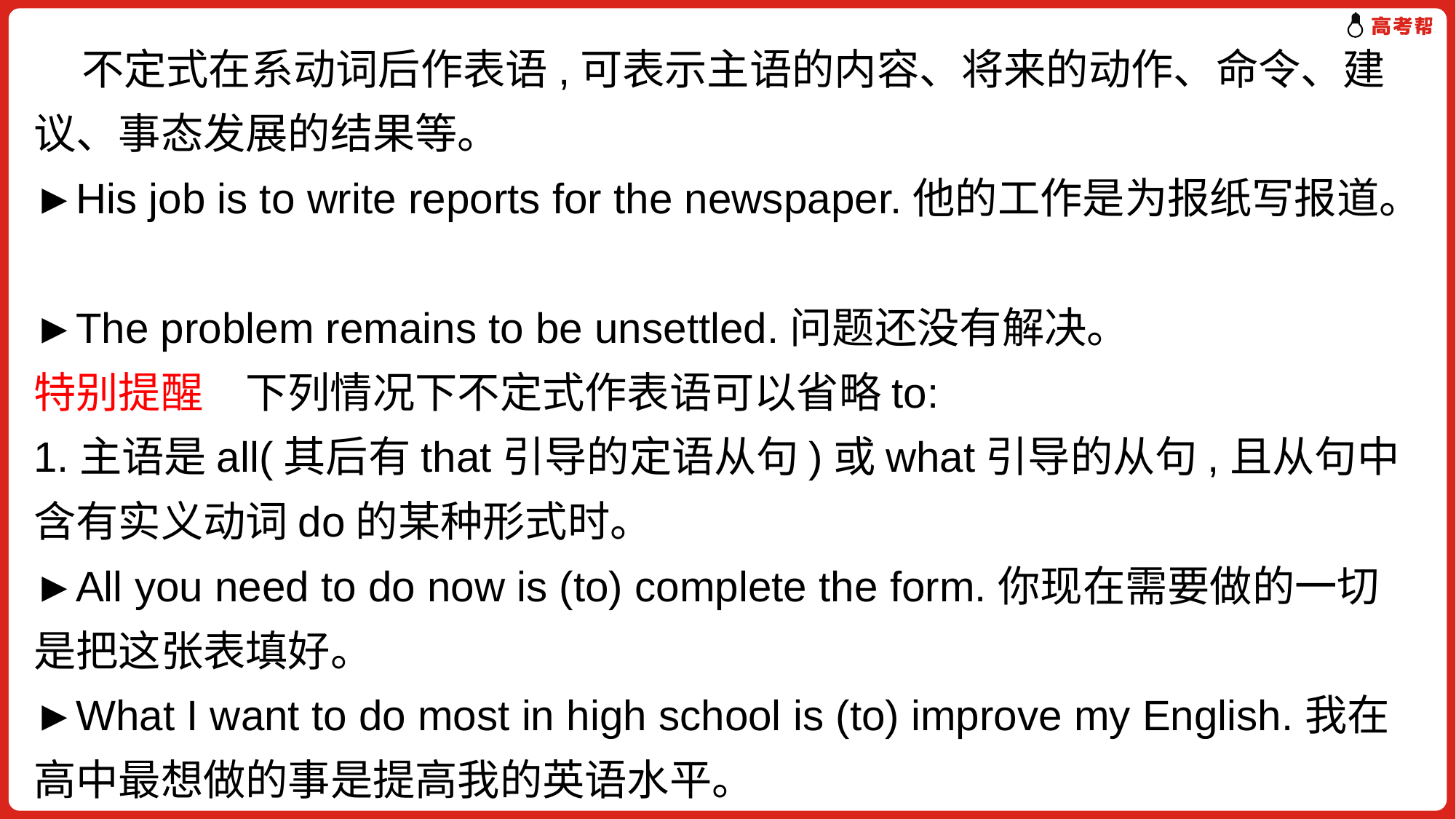

不定式在系动词后作表语,可表示主语的内容、将来的动作、命令、建议、事态发展的结果等。
►His job is to write reports for the newspaper.他的工作是为报纸写报道。
►The problem remains to be unsettled.问题还没有解决。
特别提醒　下列情况下不定式作表语可以省略to:
1.主语是all(其后有that引导的定语从句)或what引导的从句,且从句中含有实义动词do的某种形式时。
►All you need to do now is (to) complete the form.你现在需要做的一切是把这张表填好。
►What I want to do most in high school is (to) improve my English.我在高中最想做的事是提高我的英语水平。